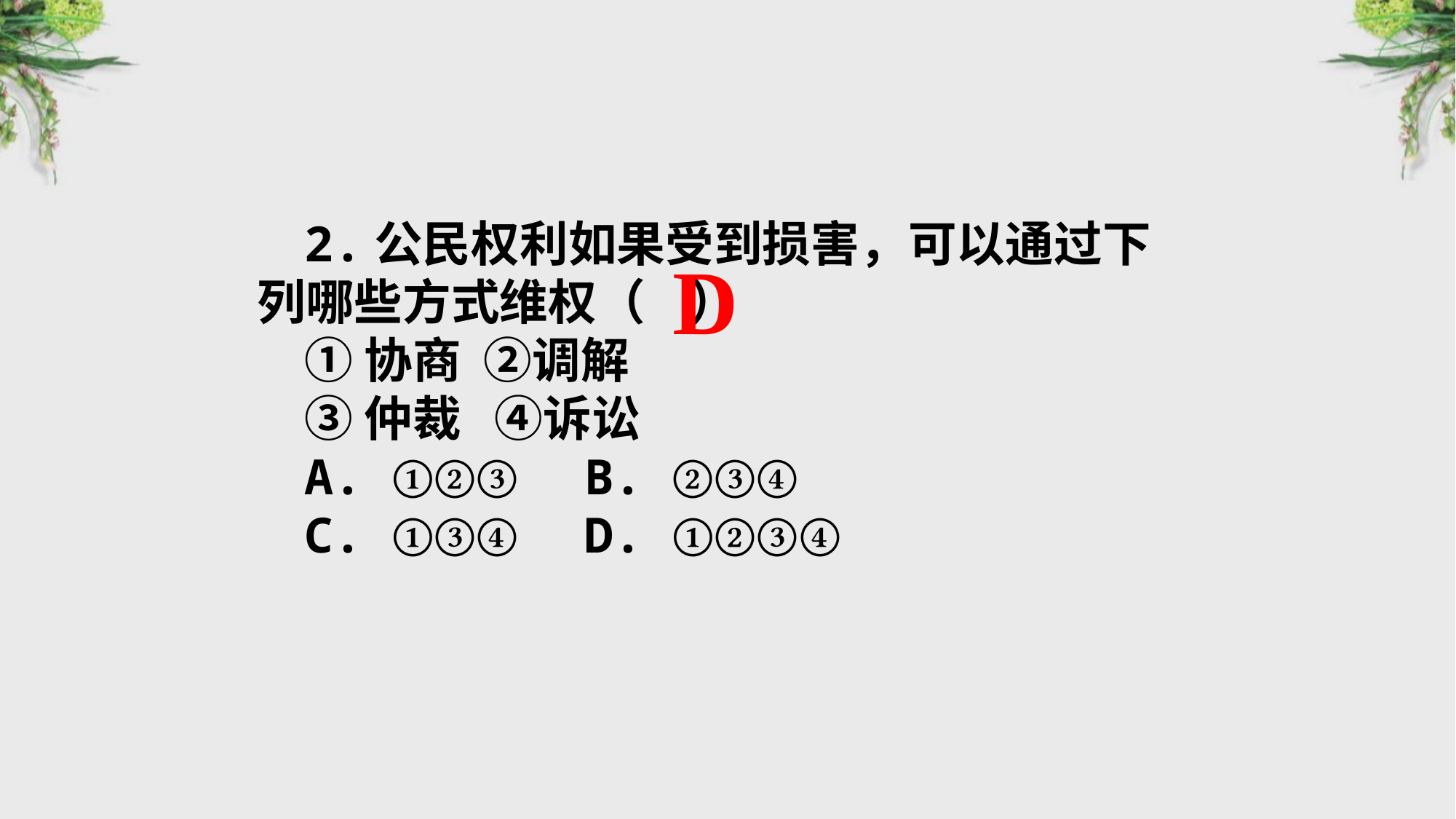

2.公民权利如果受到损害，可以通过下列哪些方式维权（    ）
①协商  ②调解
③仲裁   ④诉讼
A. ①②③	B. ②③④
C. ①③④	D. ①②③④
D